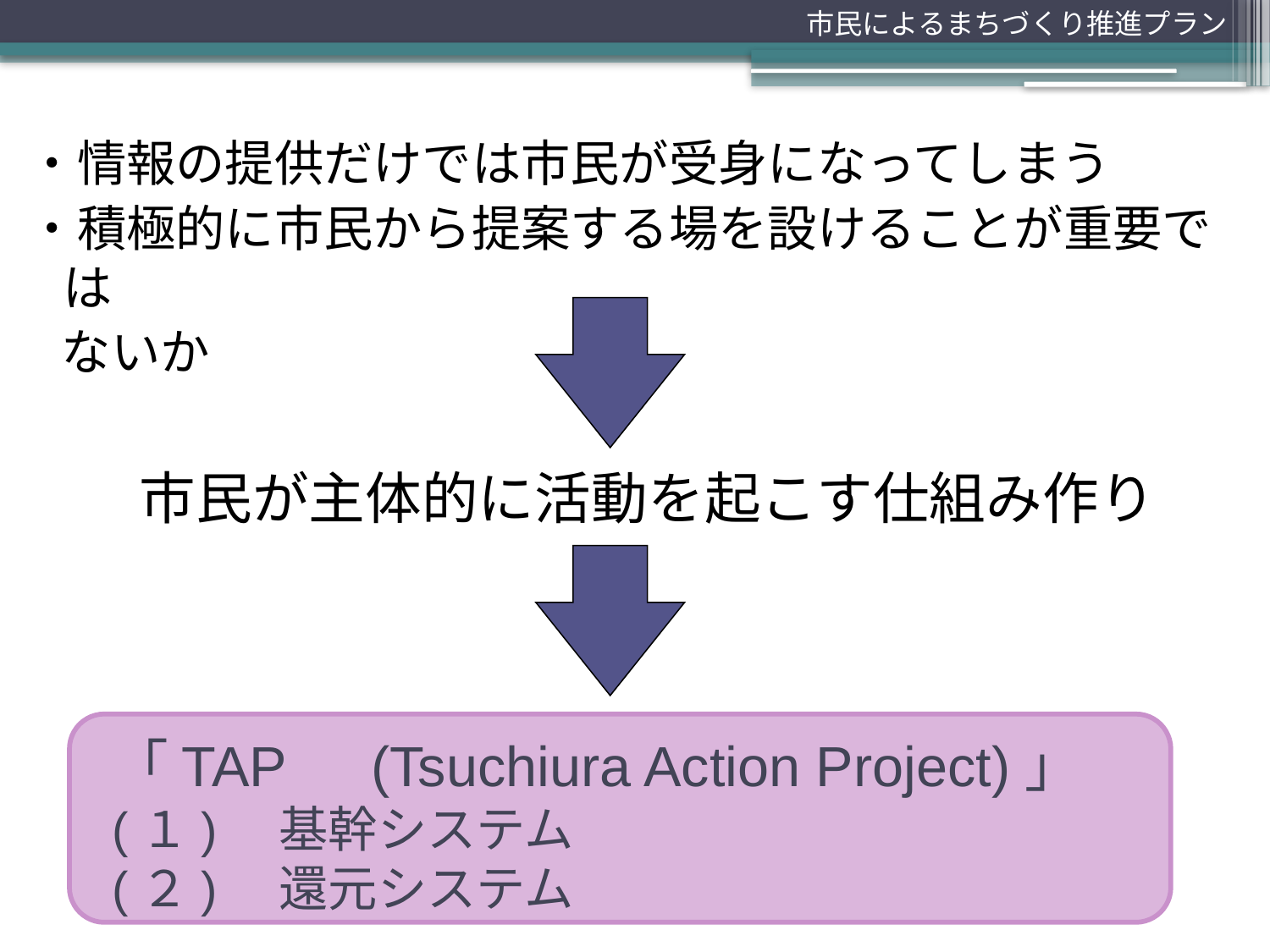

市民によるまちづくり推進プラン
・情報の提供だけでは市民が受身になってしまう
・積極的に市民から提案する場を設けることが重要では
  ないか

市民が主体的に活動を起こす仕組み作り

# 「TAP　(Tsuchiura Action Project)」 (１)　基幹システム (２)　還元システム